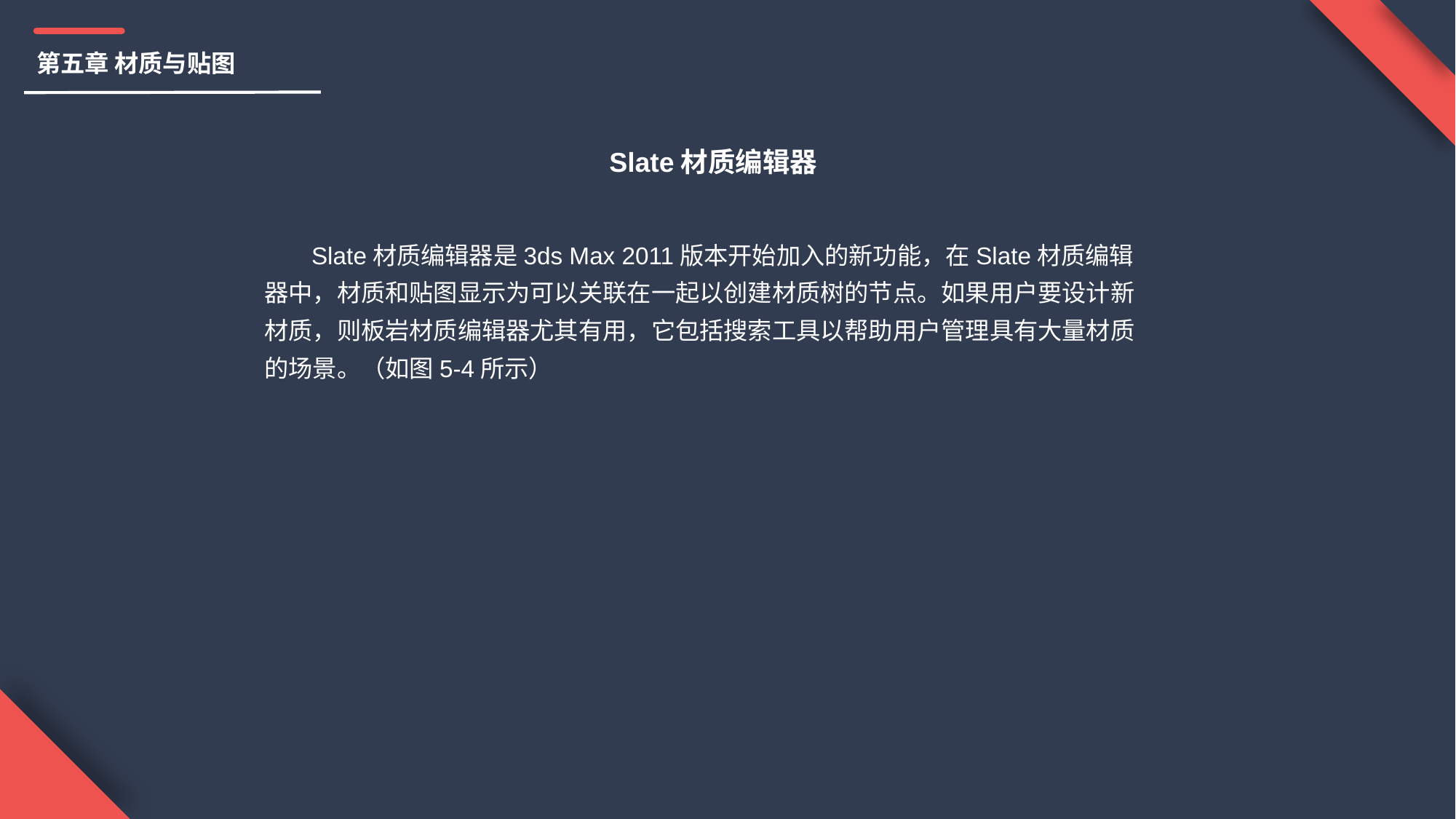

第五章 材质与贴图
Slate材质编辑器
       Slate材质编辑器是3ds Max 2011版本开始加入的新功能，在Slate材质编辑器中，材质和贴图显示为可以关联在一起以创建材质树的节点。如果用户要设计新材质，则板岩材质编辑器尤其有用，它包括搜索工具以帮助用户管理具有大量材质的场景。（如图5-4所示）